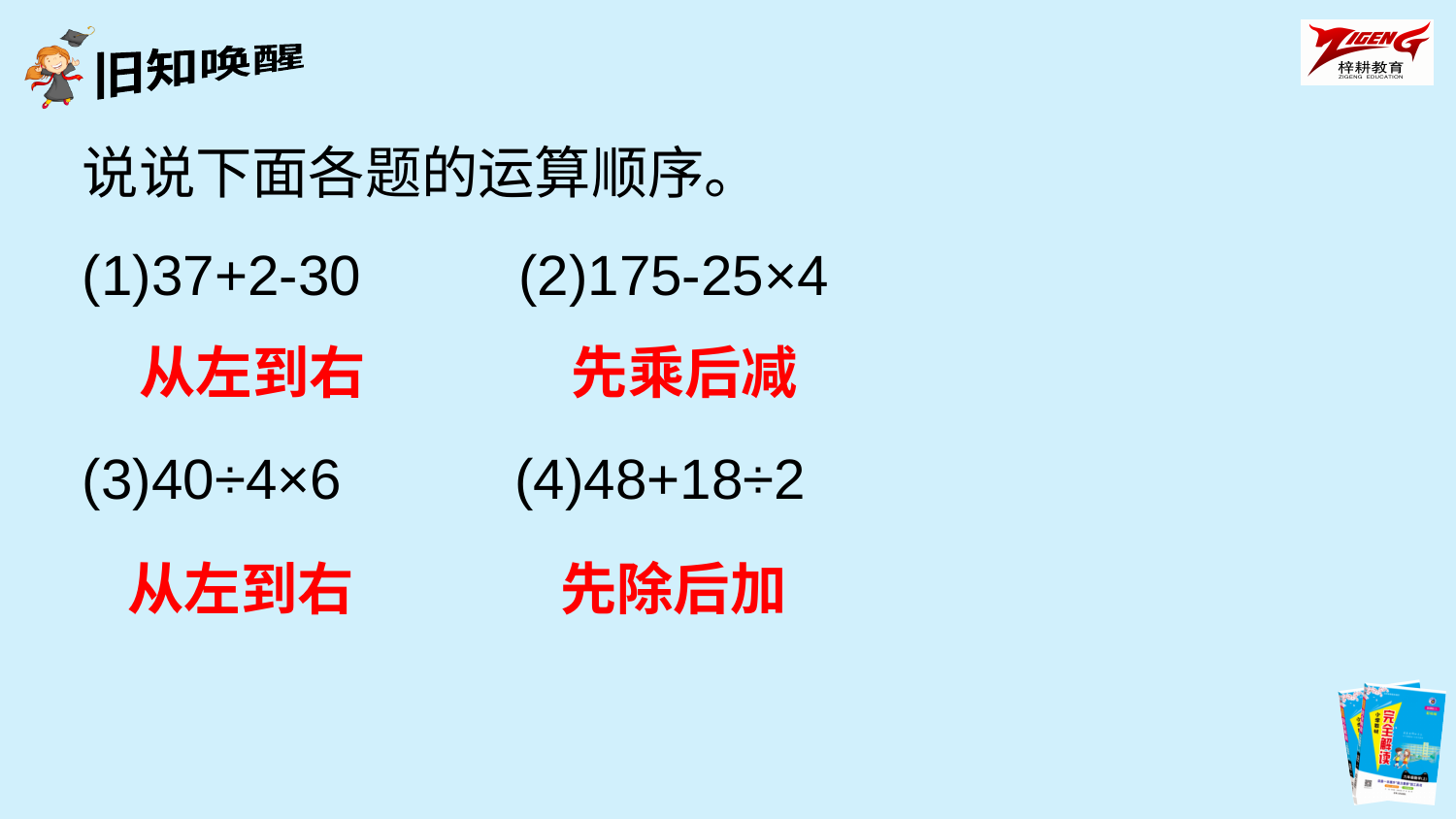

说说下面各题的运算顺序。
(1)37+2-30          (2)175-25×4

(3)40÷4×6           (4)48+18÷2
从左到右
先乘后减
从左到右
先除后加